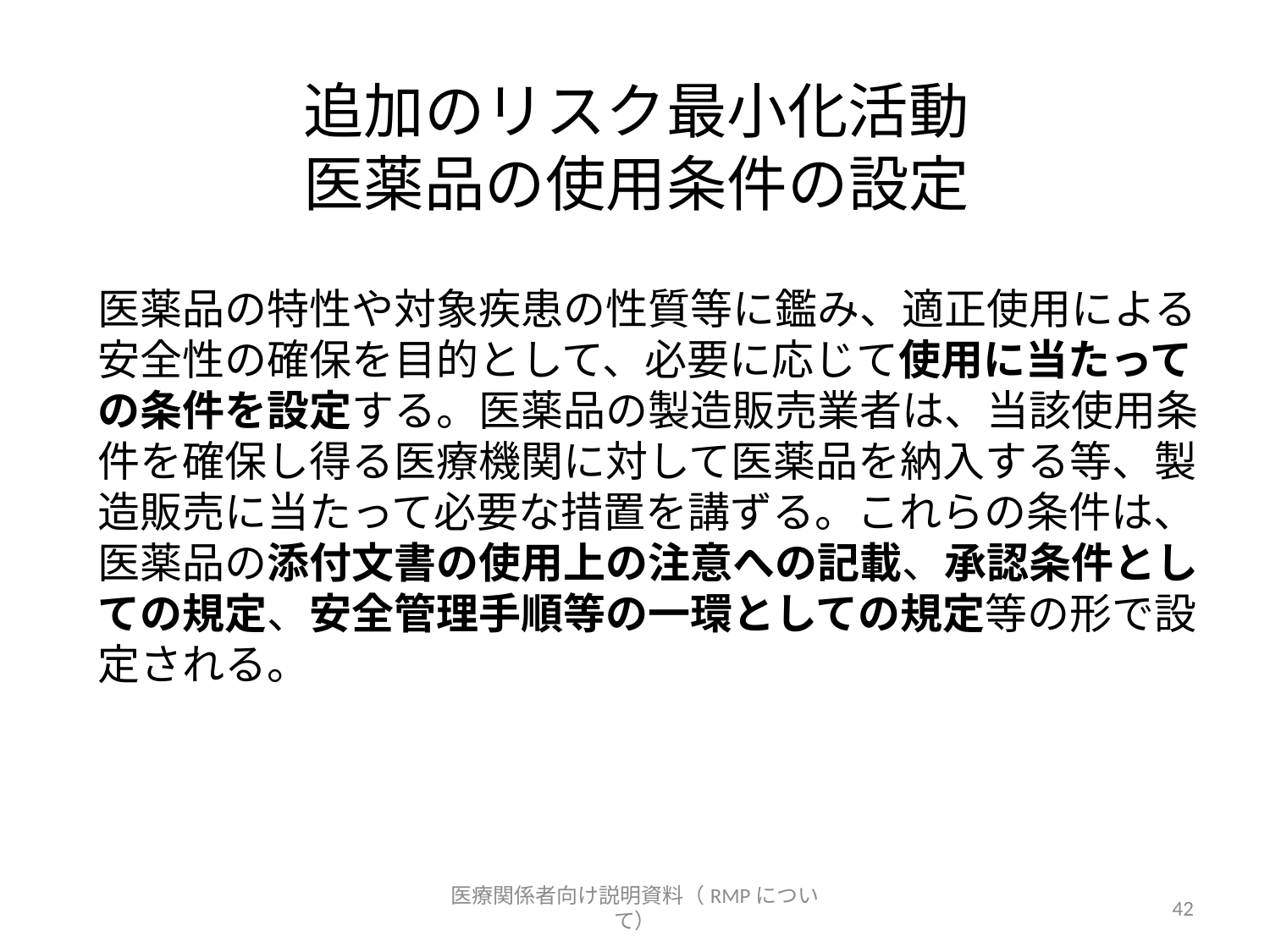

# 追加のリスク最小化活動 医薬品の使用条件の設定
医薬品の特性や対象疾患の性質等に鑑み、適正使用による安全性の確保を目的として、必要に応じて使用に当たっての条件を設定する。医薬品の製造販売業者は、当該使用条件を確保し得る医療機関に対して医薬品を納入する等、製造販売に当たって必要な措置を講ずる。これらの条件は、医薬品の添付文書の使用上の注意への記載、承認条件としての規定、安全管理手順等の一環としての規定等の形で設定される。
医療関係者向け説明資料（RMPについて）
42